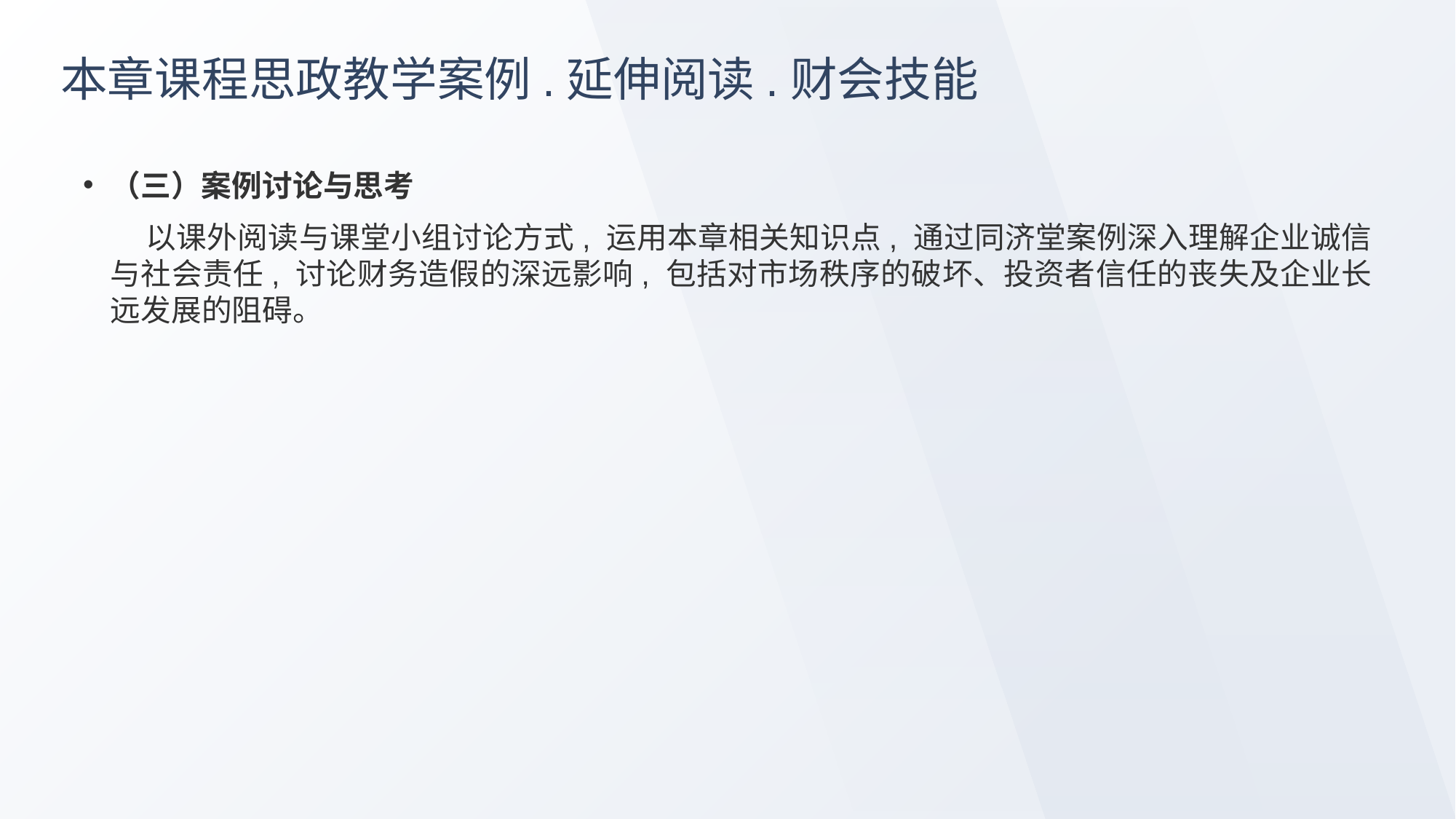

# 本章课程思政教学案例.延伸阅读.财会技能
（三）案例讨论与思考
    以课外阅读与课堂小组讨论方式, 运用本章相关知识点, 通过同济堂案例深入理解企业诚信与社会责任, 讨论财务造假的深远影响, 包括对市场秩序的破坏、投资者信任的丧失及企业长远发展的阻碍。